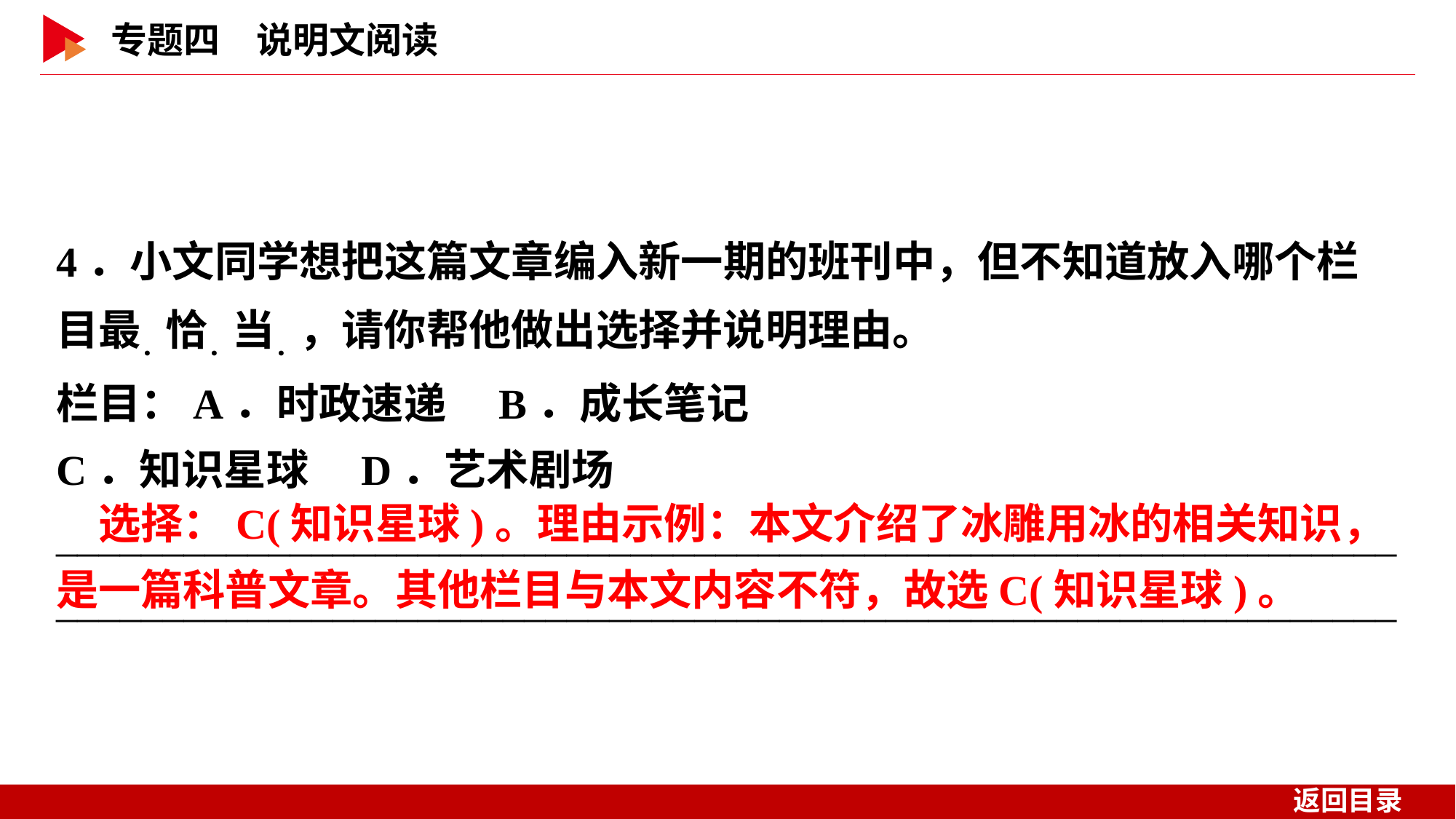

4．小文同学想把这篇文章编入新一期的班刊中，但不知道放入哪个栏目最．恰．当．，请你帮他做出选择并说明理由。
栏目：A．时政速递　B．成长笔记
C．知识星球　D．艺术剧场______________________________________________________________________________________________________________________________
　选择：C(知识星球)。理由示例：本文介绍了冰雕用冰的相关知识，是一篇科普文章。其他栏目与本文内容不符，故选C(知识星球)。